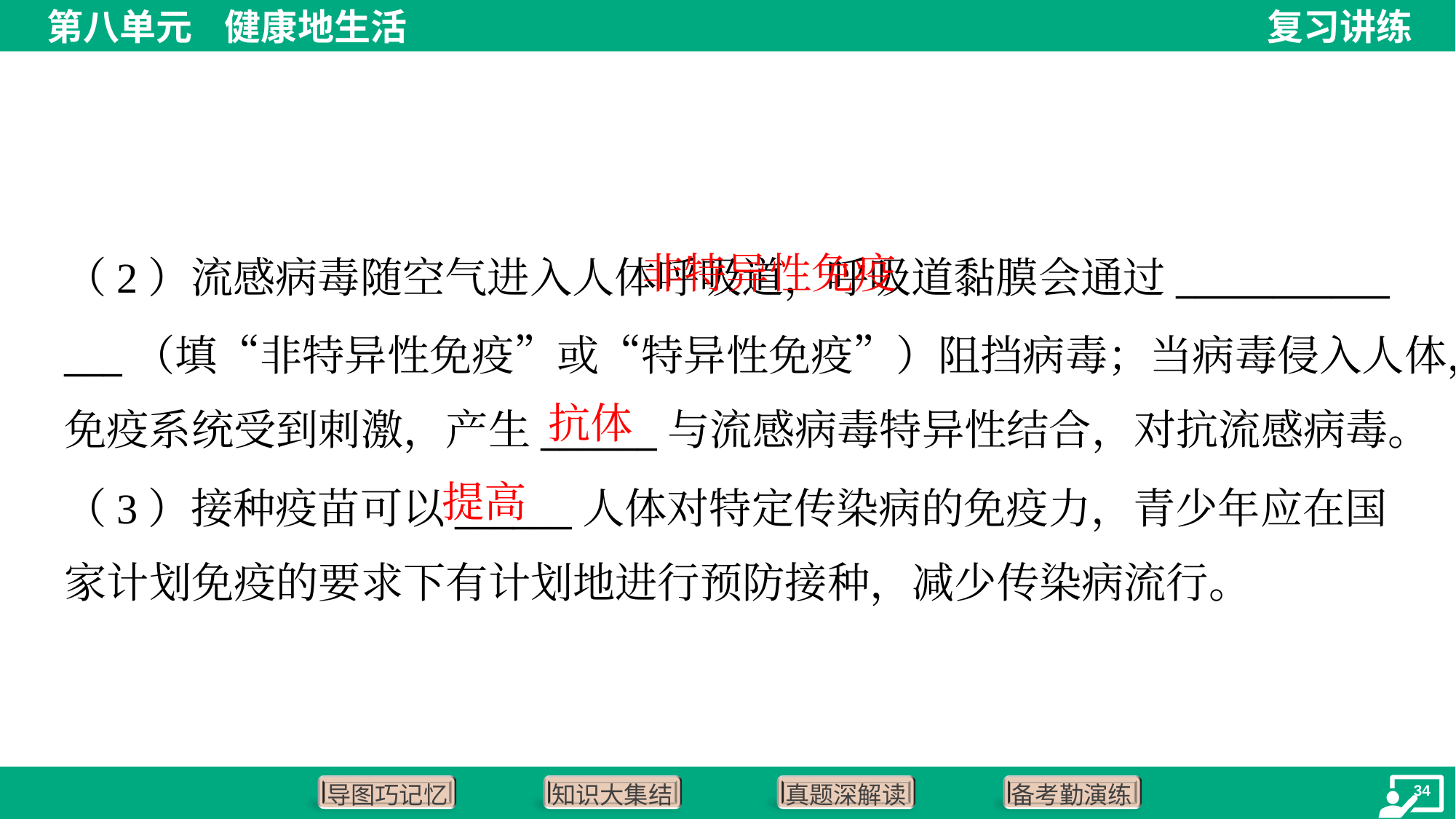

非特异性免疫
（2）流感病毒随空气进入人体呼吸道，呼吸道黏膜会通过___________
___（填“非特异性免疫”或“特异性免疫”）阻挡病毒；当病毒侵入人体，
免疫系统受到刺激，产生______与流感病毒特异性结合，对抗流感病毒。
抗体
提高
（3）接种疫苗可以______人体对特定传染病的免疫力，青少年应在国
家计划免疫的要求下有计划地进行预防接种，减少传染病流行。